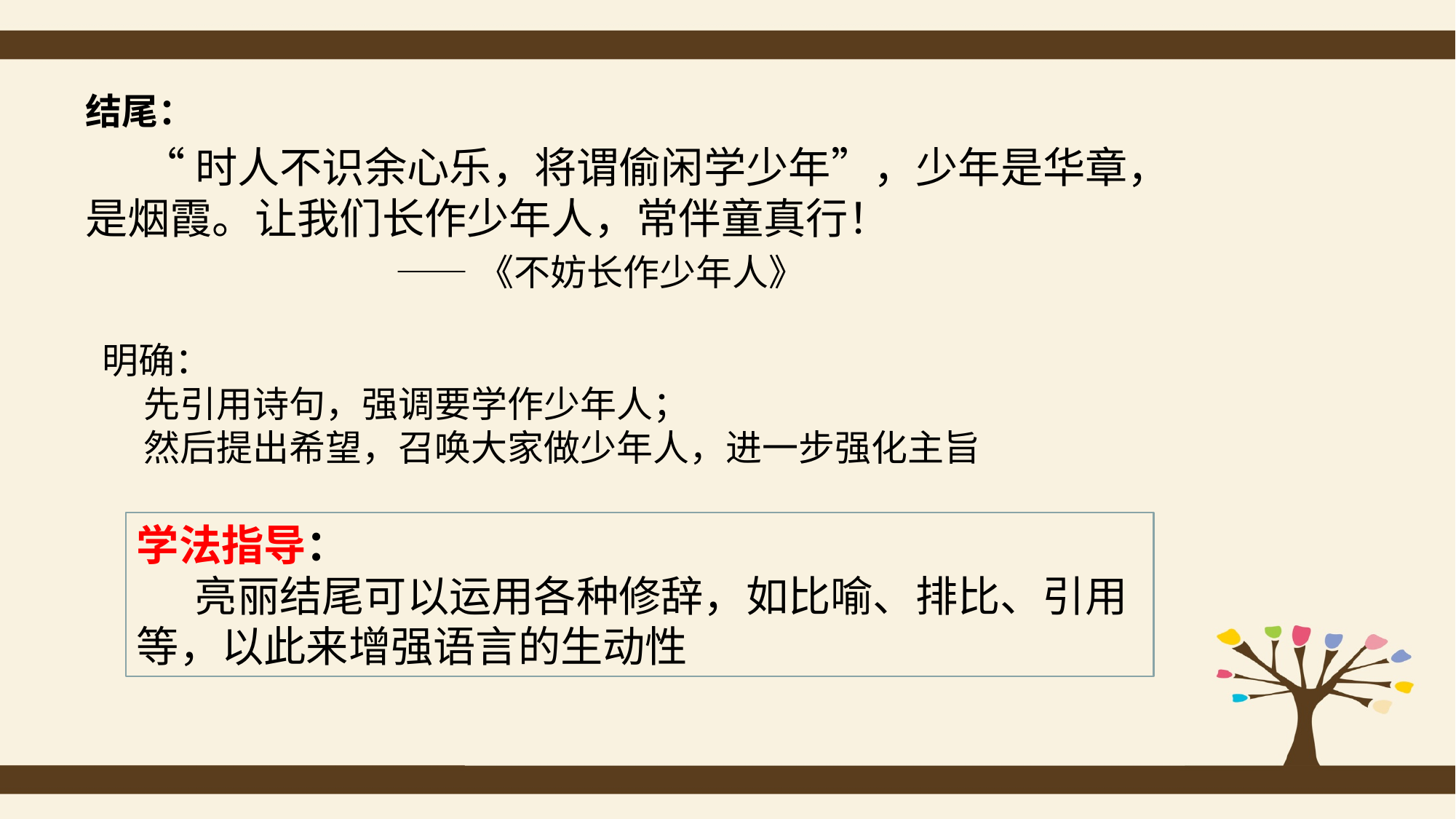

结尾：
       “时人不识余心乐，将谓偷闲学少年”，少年是华章，是烟霞。让我们长作少年人，常伴童真行！
                                      ——《不妨长作少年人》

明确：
    先引用诗句，强调要学作少年人；
    然后提出希望，召唤大家做少年人，进一步强化主旨

学法指导：
     亮丽结尾可以运用各种修辞，如比喻、排比、引用等，以此来增强语言的生动性